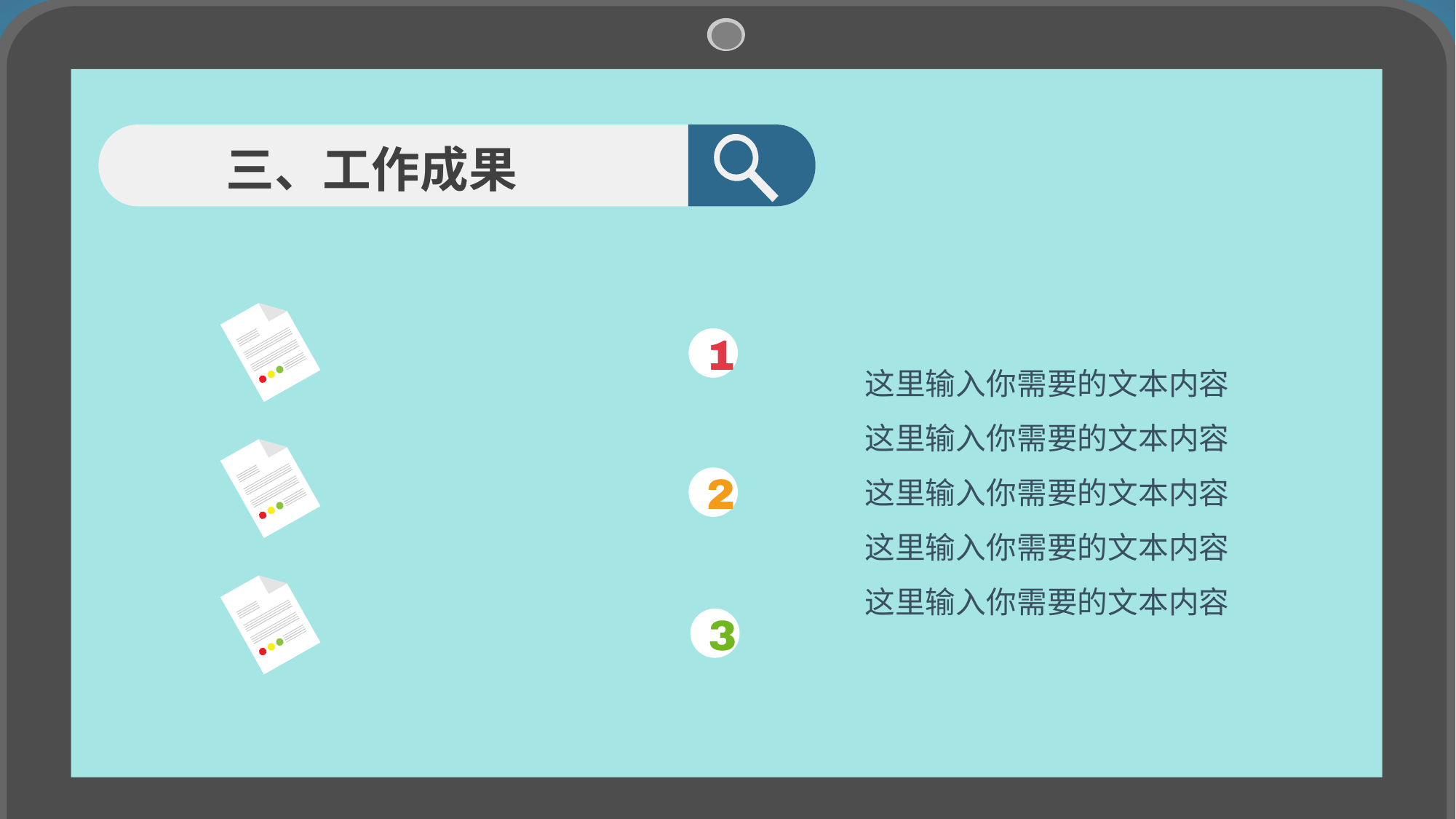

三、工作成果

1
这里输入你需要的文本内容
这里输入你需要的文本内容
这里输入你需要的文本内容
这里输入你需要的文本内容
这里输入你需要的文本内容

2

3